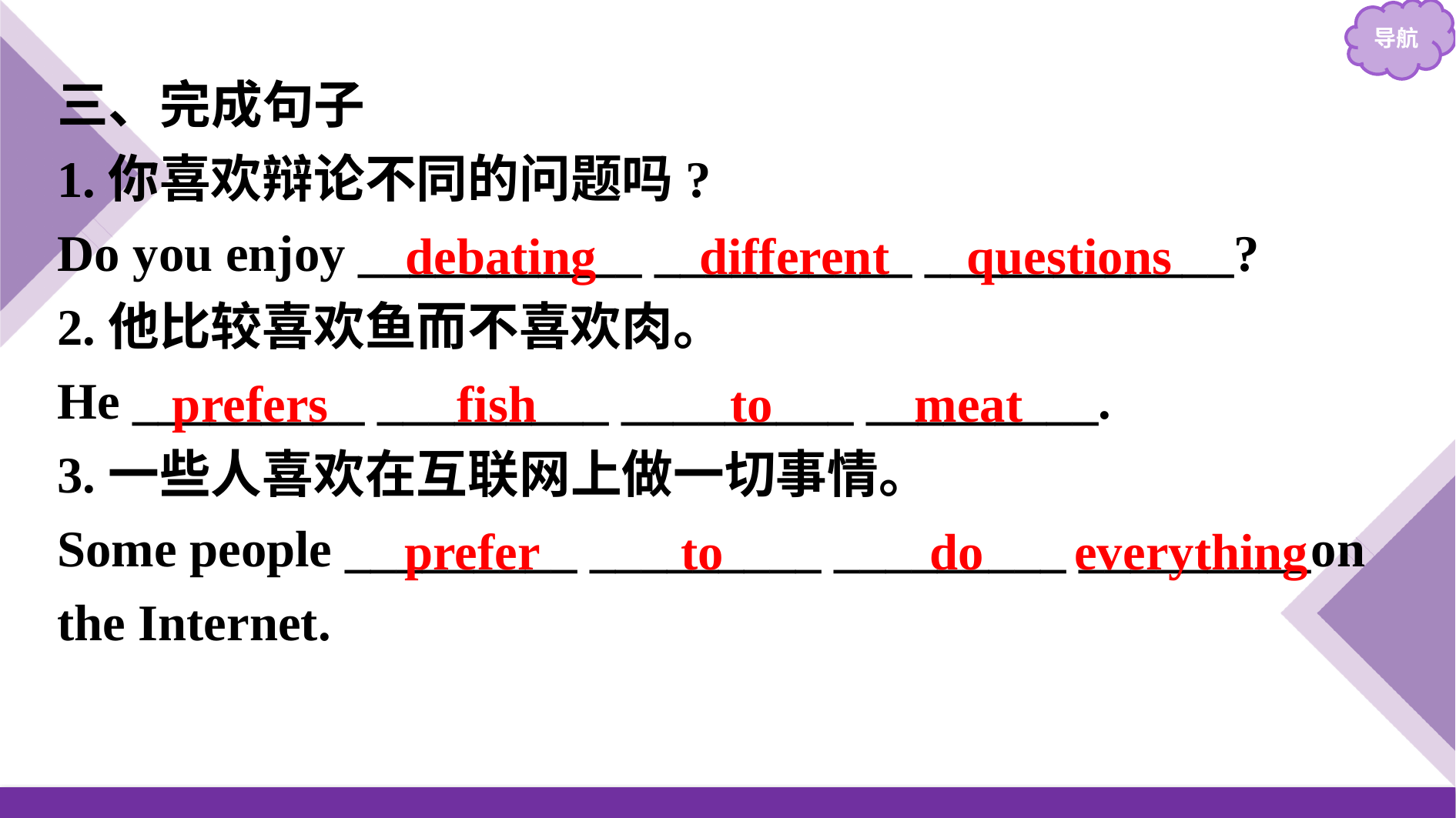

三、完成句子
1.你喜欢辩论不同的问题吗?
Do you enjoy ___________ __________ ____________?
2.他比较喜欢鱼而不喜欢肉。
He _________ _________ _________ _________.
3.一些人喜欢在互联网上做一切事情。
Some people _________ _________ _________ _________on the Internet.
debating        different      questions
prefers          fish               to           meat
prefer           to                do       everything